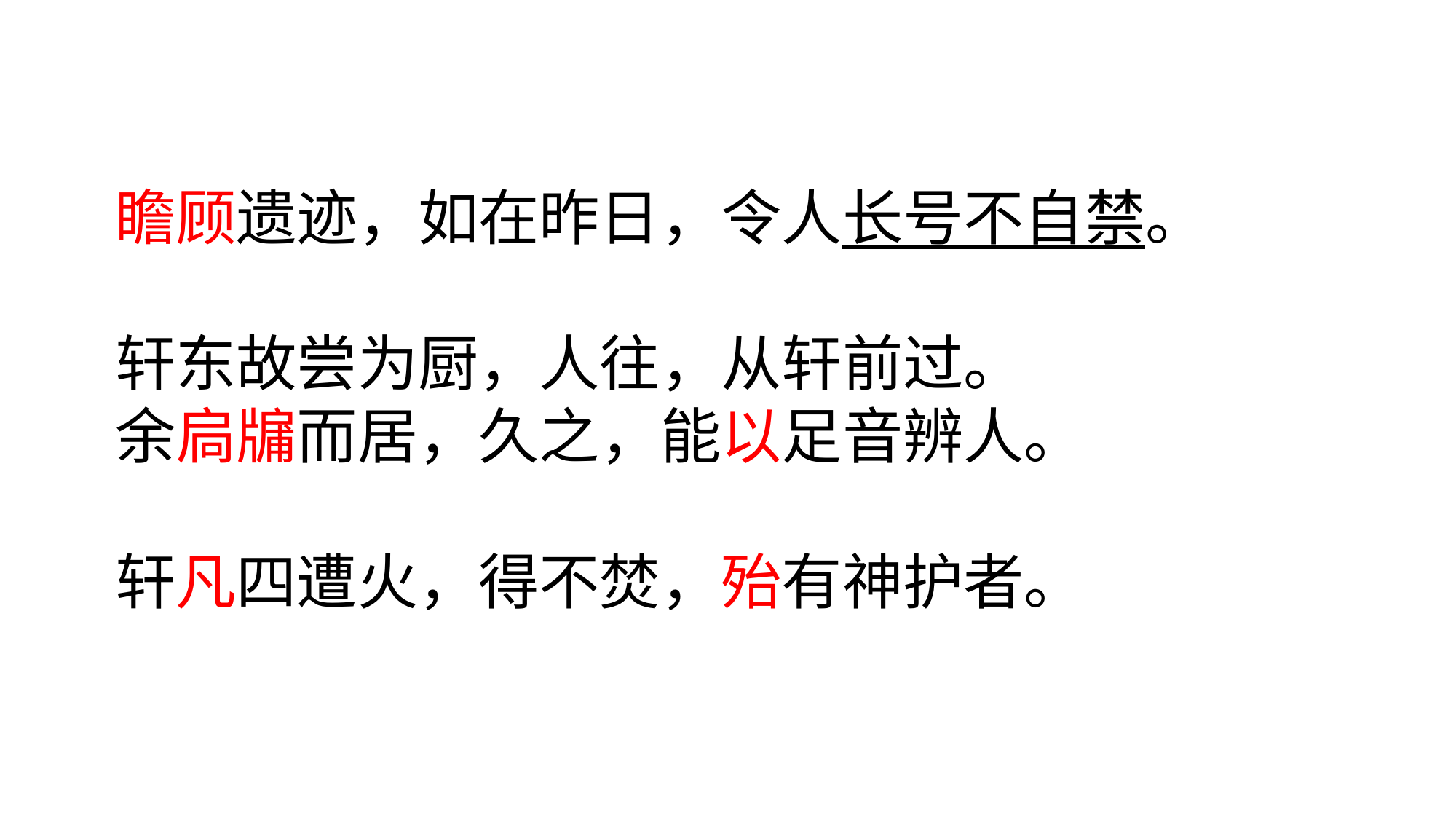

瞻顾遗迹，如在昨日，令人长号不自禁。

轩东故尝为厨，人往，从轩前过。
余扃牖而居，久之，能以足音辨人。

轩凡四遭火，得不焚，殆有神护者。